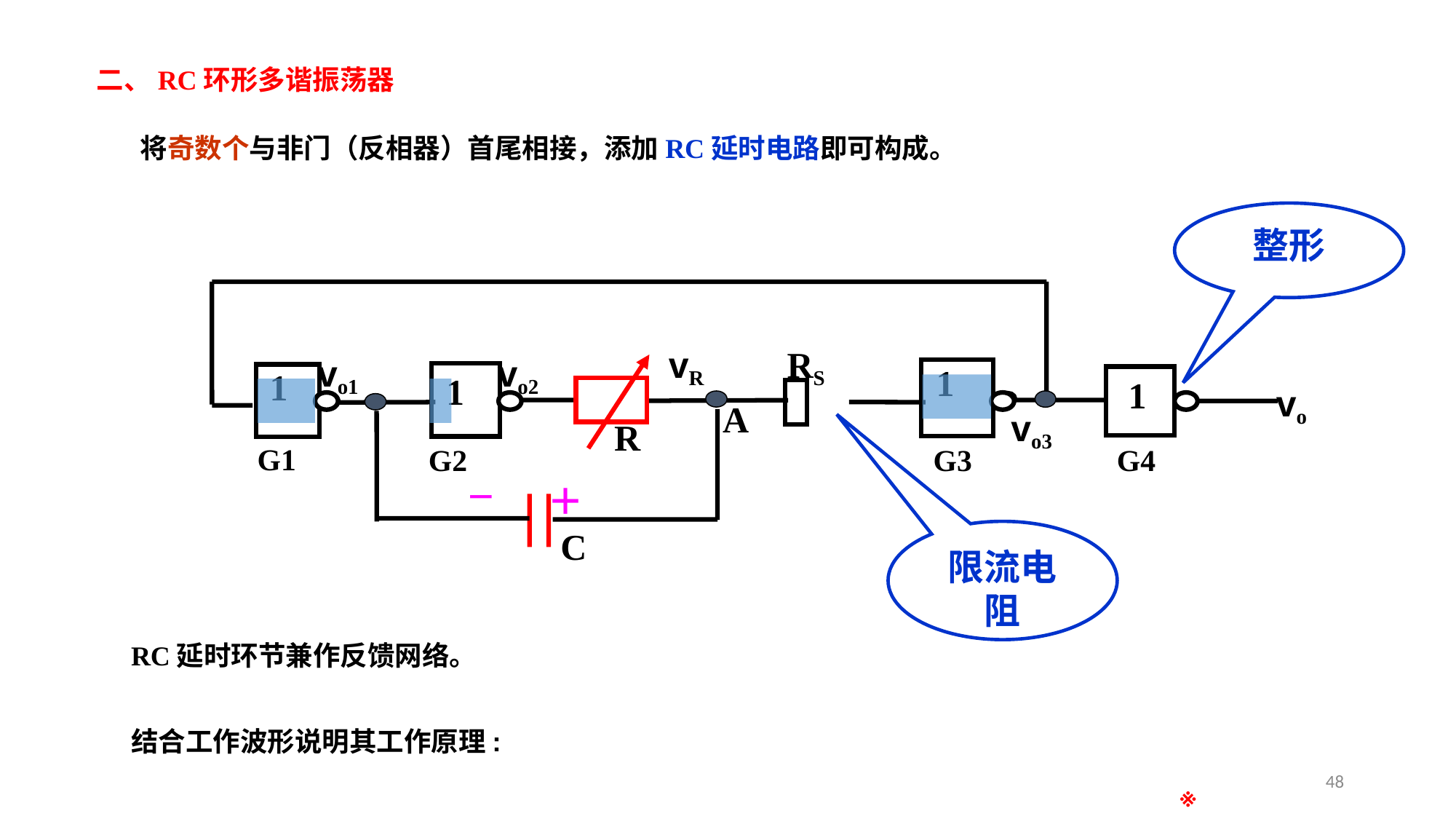

二、RC环形多谐振荡器
      将奇数个与非门（反相器）首尾相接，添加RC延时电路即可构成。
整形

vR
RS
vo1
vo2

1

1
1

A

vo3

R

－
＋

C

1
vo

G1
G2
G3
G4

限流电阻
RC延时环节兼作反馈网络。
结合工作波形说明其工作原理:
48
※